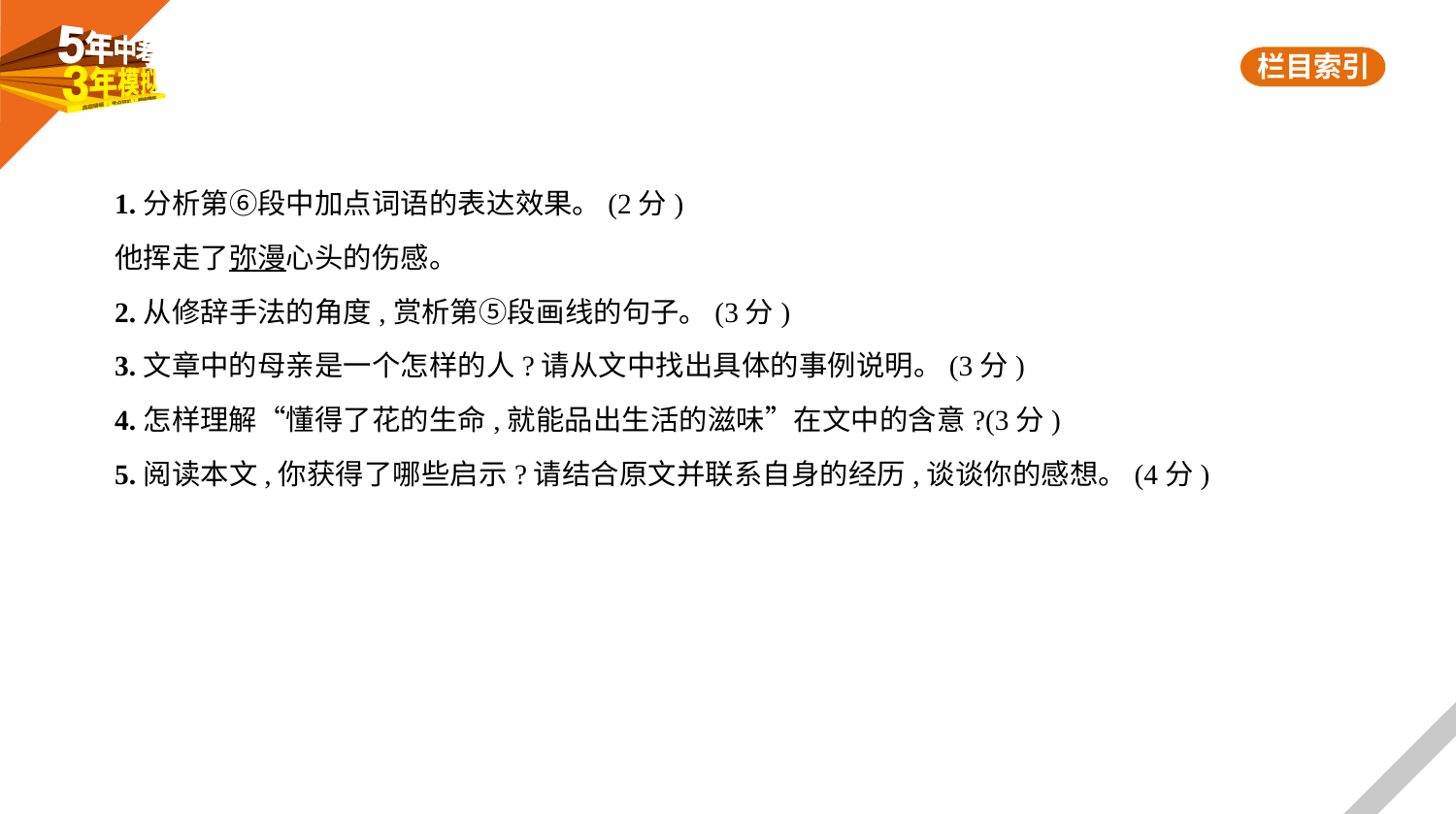

1.分析第⑥段中加点词语的表达效果。(2分)
他挥走了弥漫心头的伤感。
2.从修辞手法的角度,赏析第⑤段画线的句子。(3分)
3.文章中的母亲是一个怎样的人?请从文中找出具体的事例说明。(3分)
4.怎样理解“懂得了花的生命,就能品出生活的滋味”在文中的含意?(3分)
5.阅读本文,你获得了哪些启示?请结合原文并联系自身的经历,谈谈你的感想。(4分)